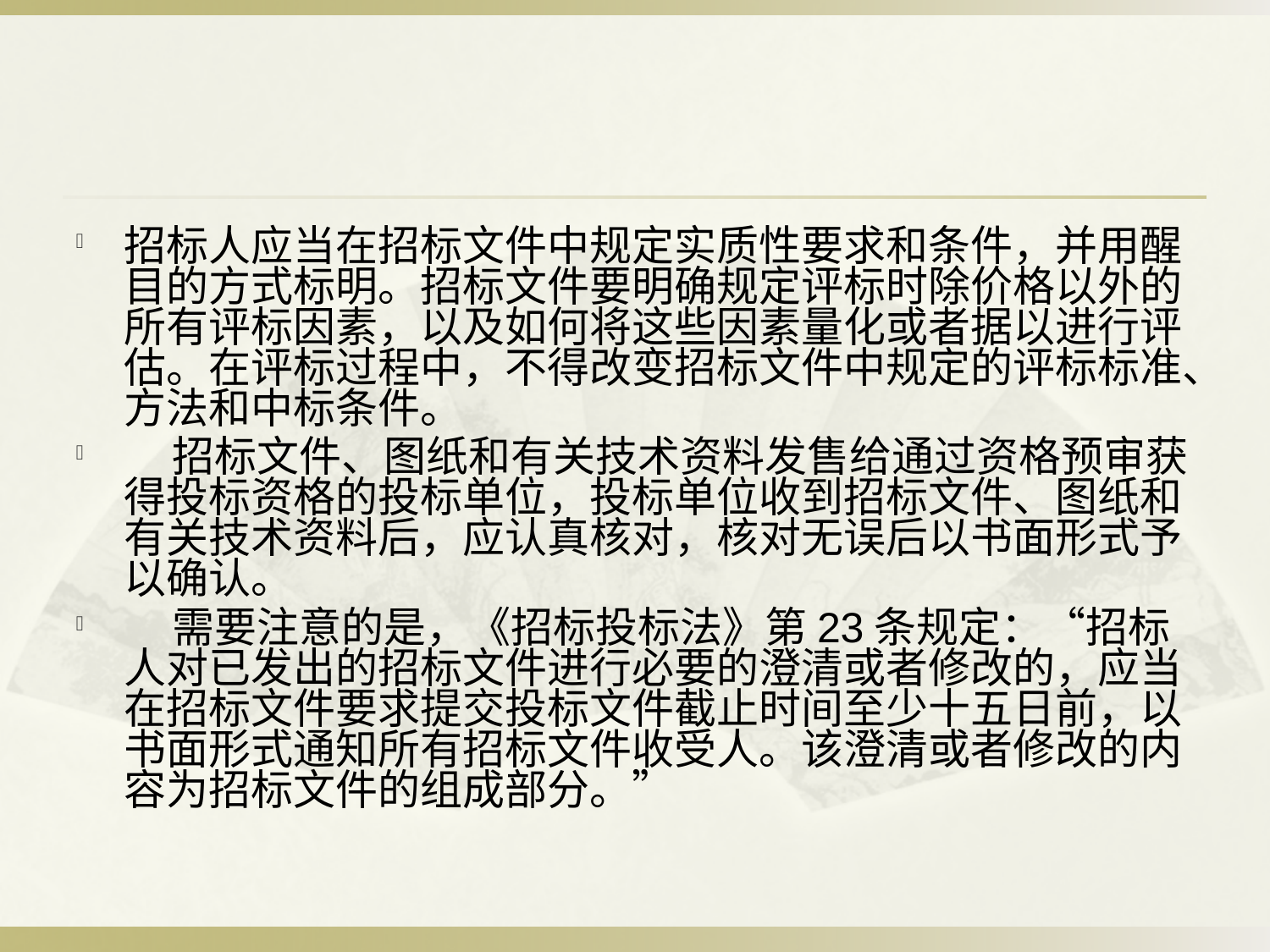

#
招标人应当在招标文件中规定实质性要求和条件，并用醒目的方式标明。招标文件要明确规定评标时除价格以外的所有评标因素，以及如何将这些因素量化或者据以进行评估。在评标过程中，不得改变招标文件中规定的评标标准、方法和中标条件。
    招标文件、图纸和有关技术资料发售给通过资格预审获得投标资格的投标单位，投标单位收到招标文件、图纸和有关技术资料后，应认真核对，核对无误后以书面形式予以确认。
    需要注意的是，《招标投标法》第23条规定：“招标人对已发出的招标文件进行必要的澄清或者修改的，应当在招标文件要求提交投标文件截止时间至少十五日前，以书面形式通知所有招标文件收受人。该澄清或者修改的内容为招标文件的组成部分。”